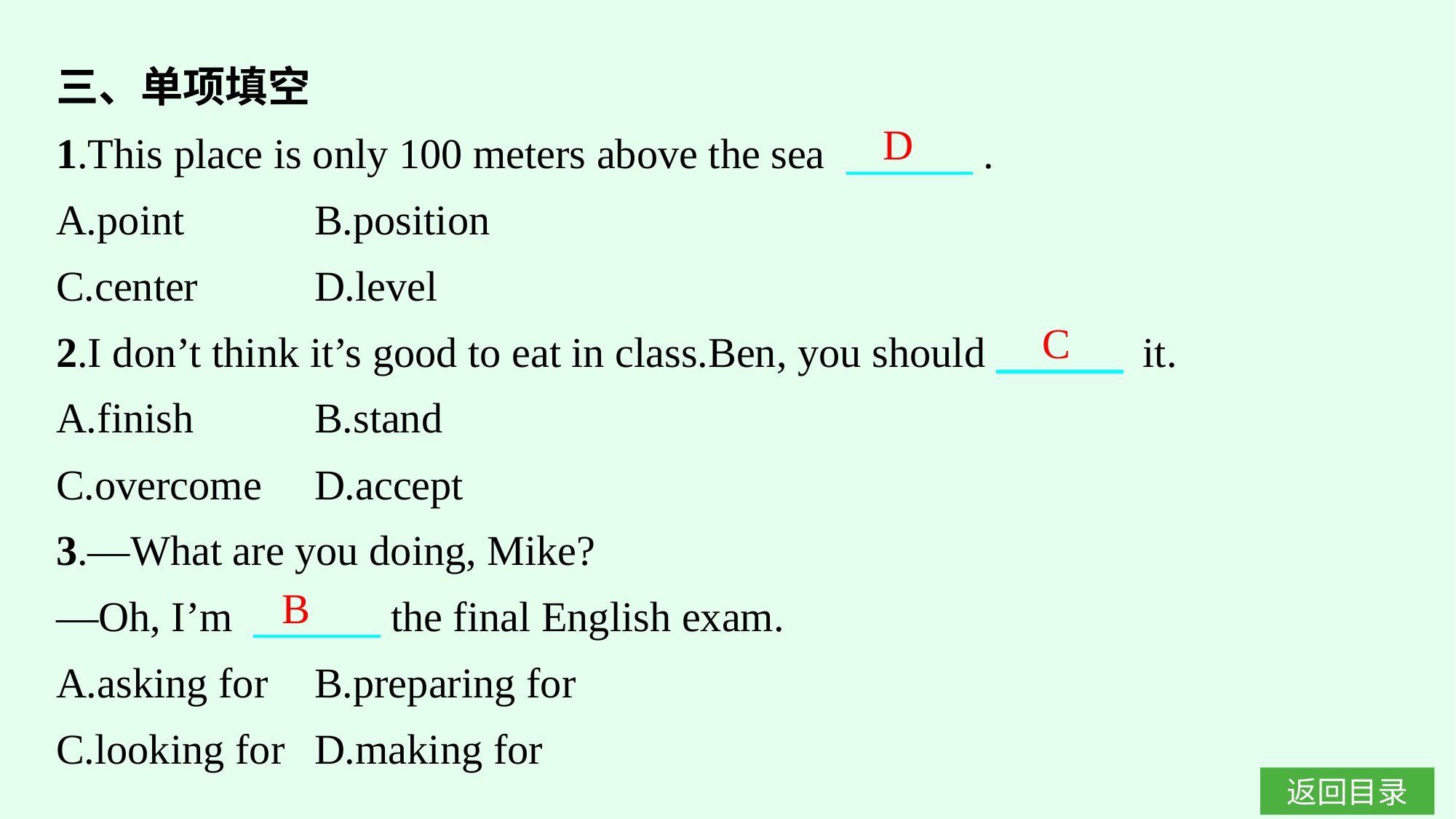

三、单项填空
1.This place is only 100 meters above the sea 　　　.
A.point		B.position
C.center	D.level
2.I don’t think it’s good to eat in class.Ben, you should　　　 it.
A.finish		B.stand
C.overcome	D.accept
3.—What are you doing, Mike?
—Oh, I’m 　　　the final English exam.
A.asking for	B.preparing for
C.looking for	D.making for
D
C
B